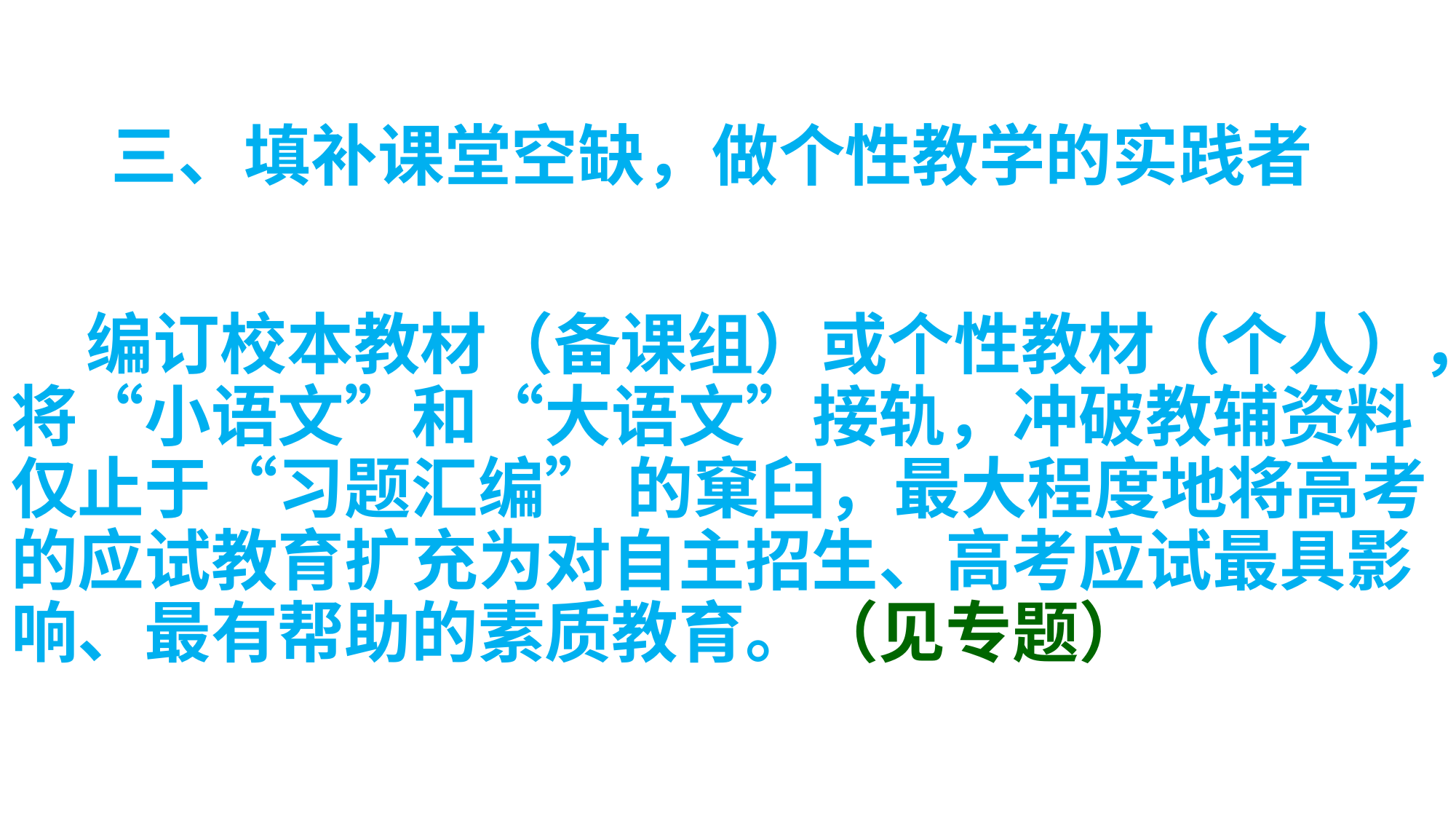

# 三、填补课堂空缺，做个性教学的实践者

    编订校本教材（备课组）或个性教材（个人），将“小语文”和“大语文”接轨，冲破教辅资料仅止于“习题汇编” 的窠臼，最大程度地将高考的应试教育扩充为对自主招生、高考应试最具影响、最有帮助的素质教育。（见专题）